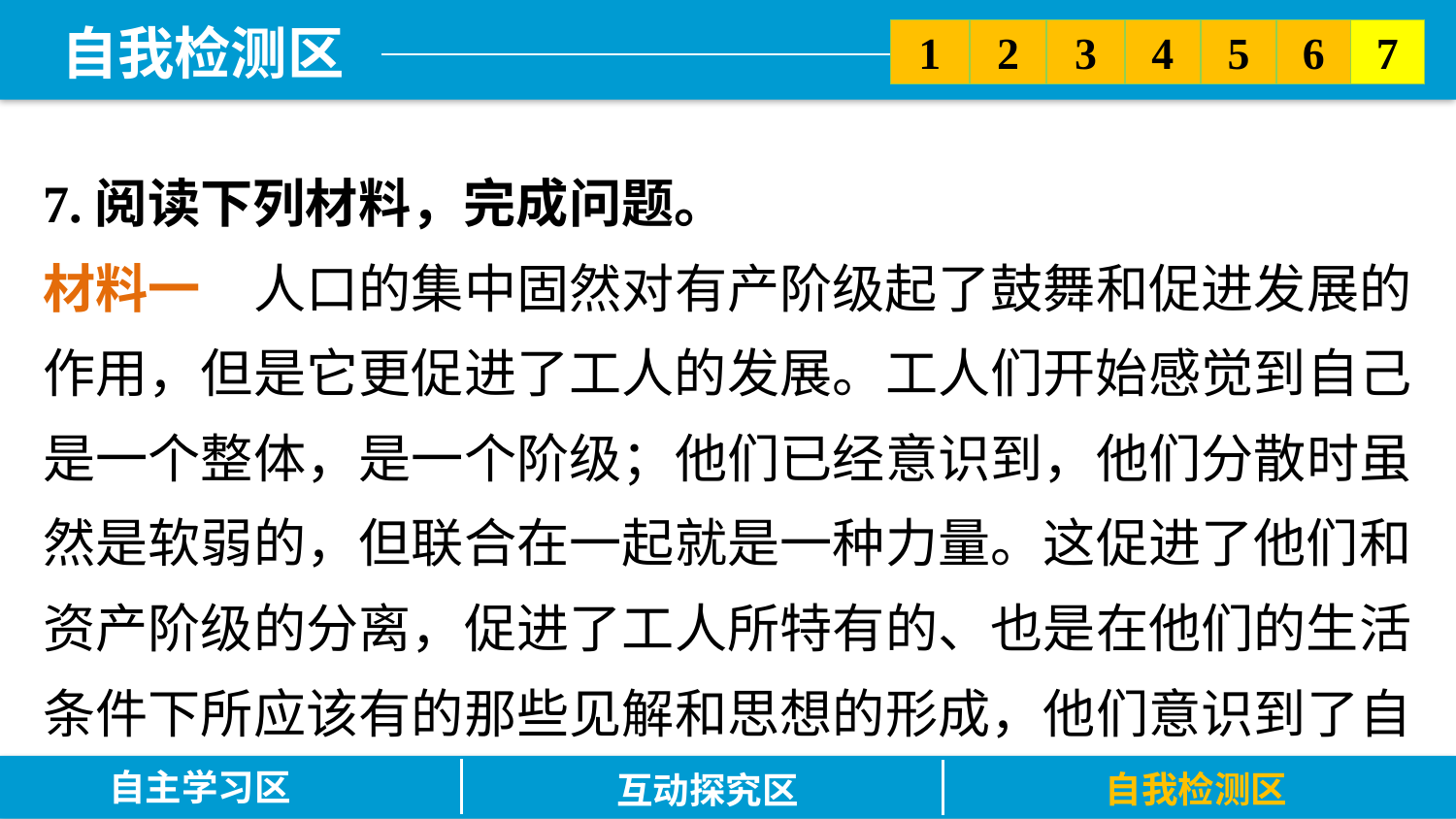

5
6
2
3
7
1
4
7.阅读下列材料，完成问题。
材料一　人口的集中固然对有产阶级起了鼓舞和促进发展的作用，但是它更促进了工人的发展。工人们开始感觉到自己是一个整体，是一个阶级；他们已经意识到，他们分散时虽然是软弱的，但联合在一起就是一种力量。这促进了他们和资产阶级的分离，促进了工人所特有的、也是在他们的生活条件下所应该有的那些见解和思想的形成，他们意识到了自
自主学习区
自我检测区
互动探究区